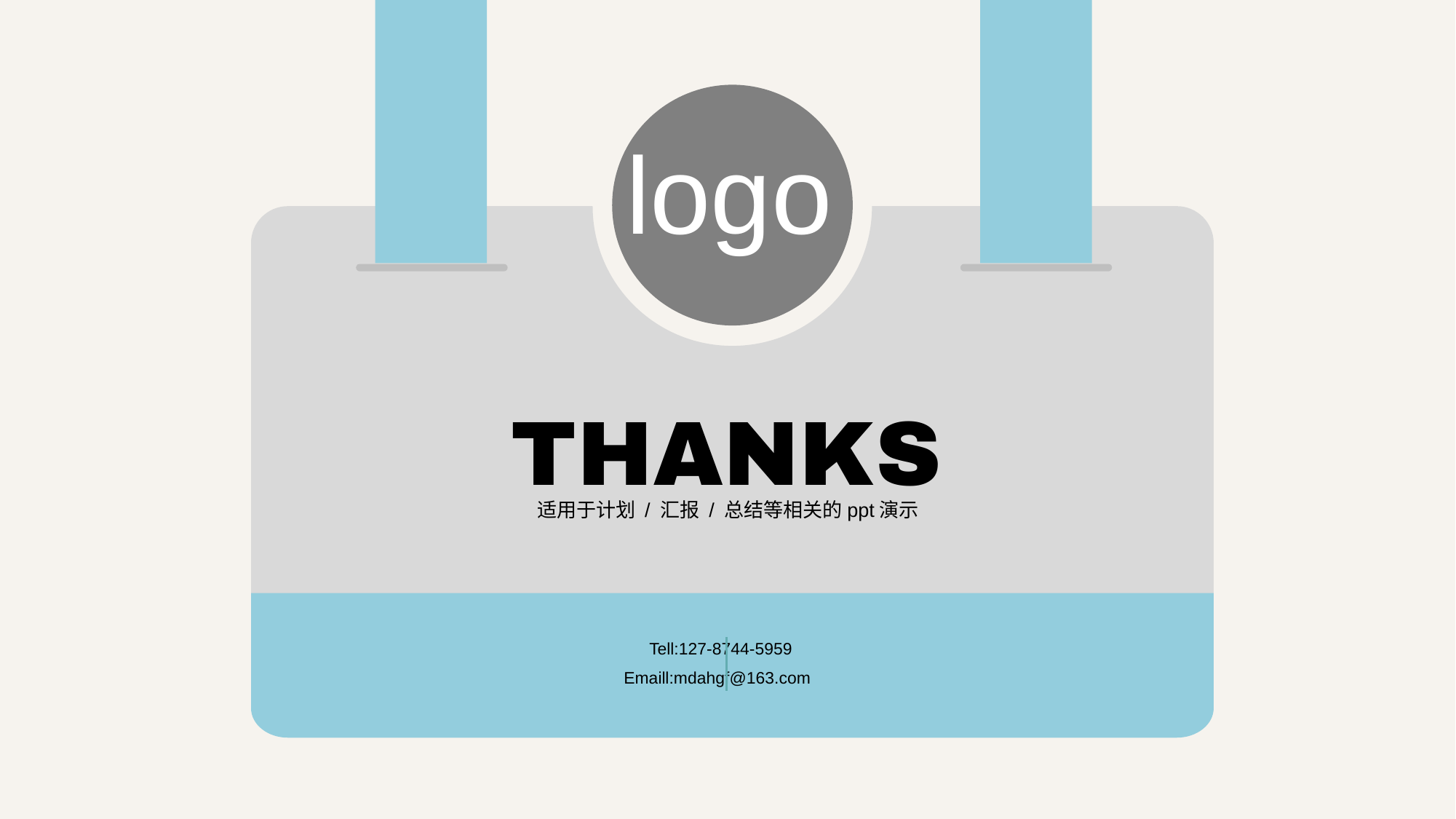

logo

THANKS
适用于计划 / 汇报 / 总结等相关的ppt演示

Tell:127-8744-5959
Emaill:mdahgf@163.com